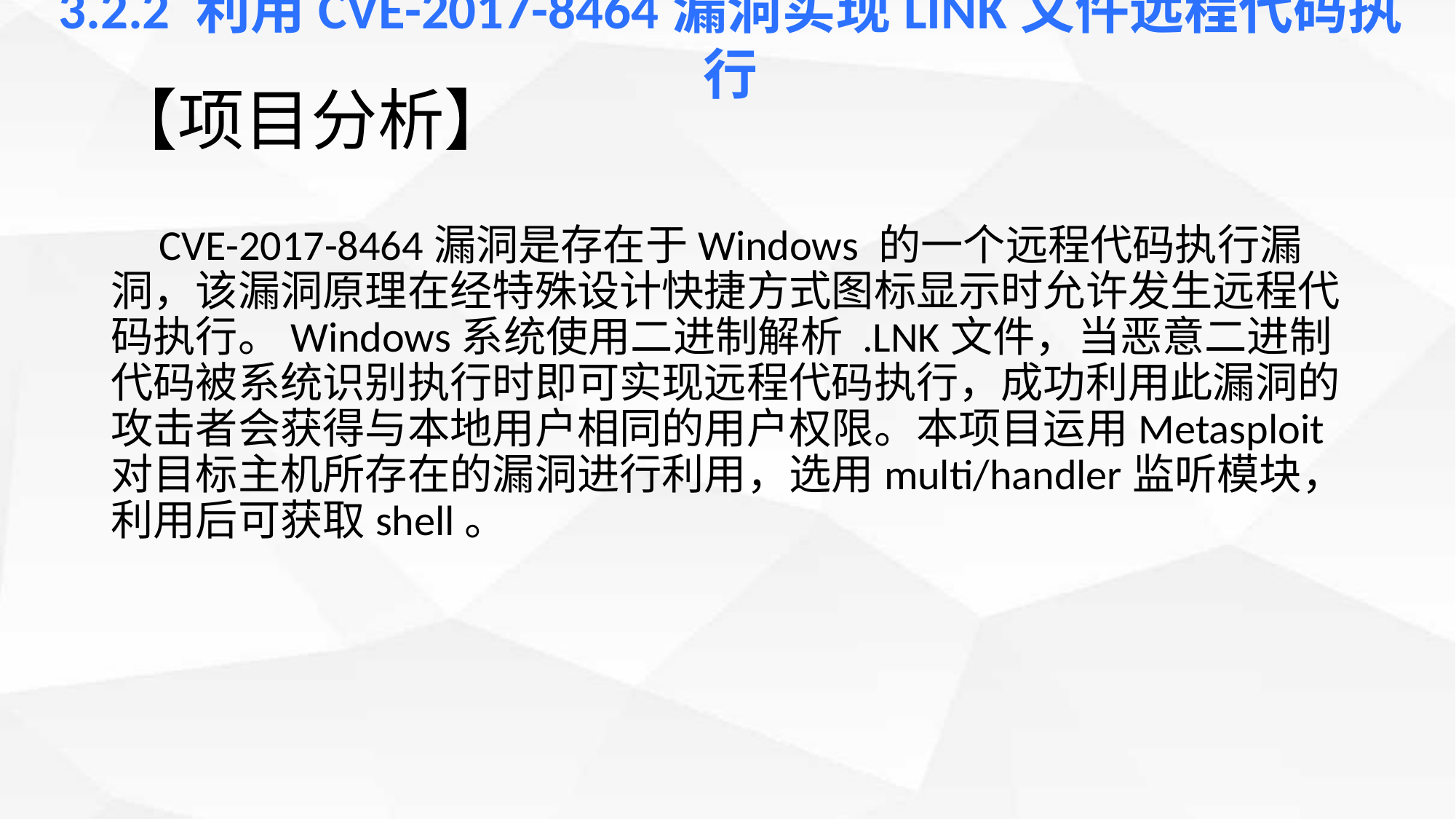

3.2.2 利用CVE-2017-8464漏洞实现LINK文件远程代码执行
# 【项目分析】
     CVE-2017-8464漏洞是存在于Windows 的一个远程代码执行漏洞，该漏洞原理在经特殊设计快捷方式图标显示时允许发生远程代码执行。Windows系统使用二进制解析 .LNK文件，当恶意二进制代码被系统识别执行时即可实现远程代码执行，成功利用此漏洞的攻击者会获得与本地用户相同的用户权限。本项目运用Metasploit对目标主机所存在的漏洞进行利用，选用multi/handler监听模块，利用后可获取shell。